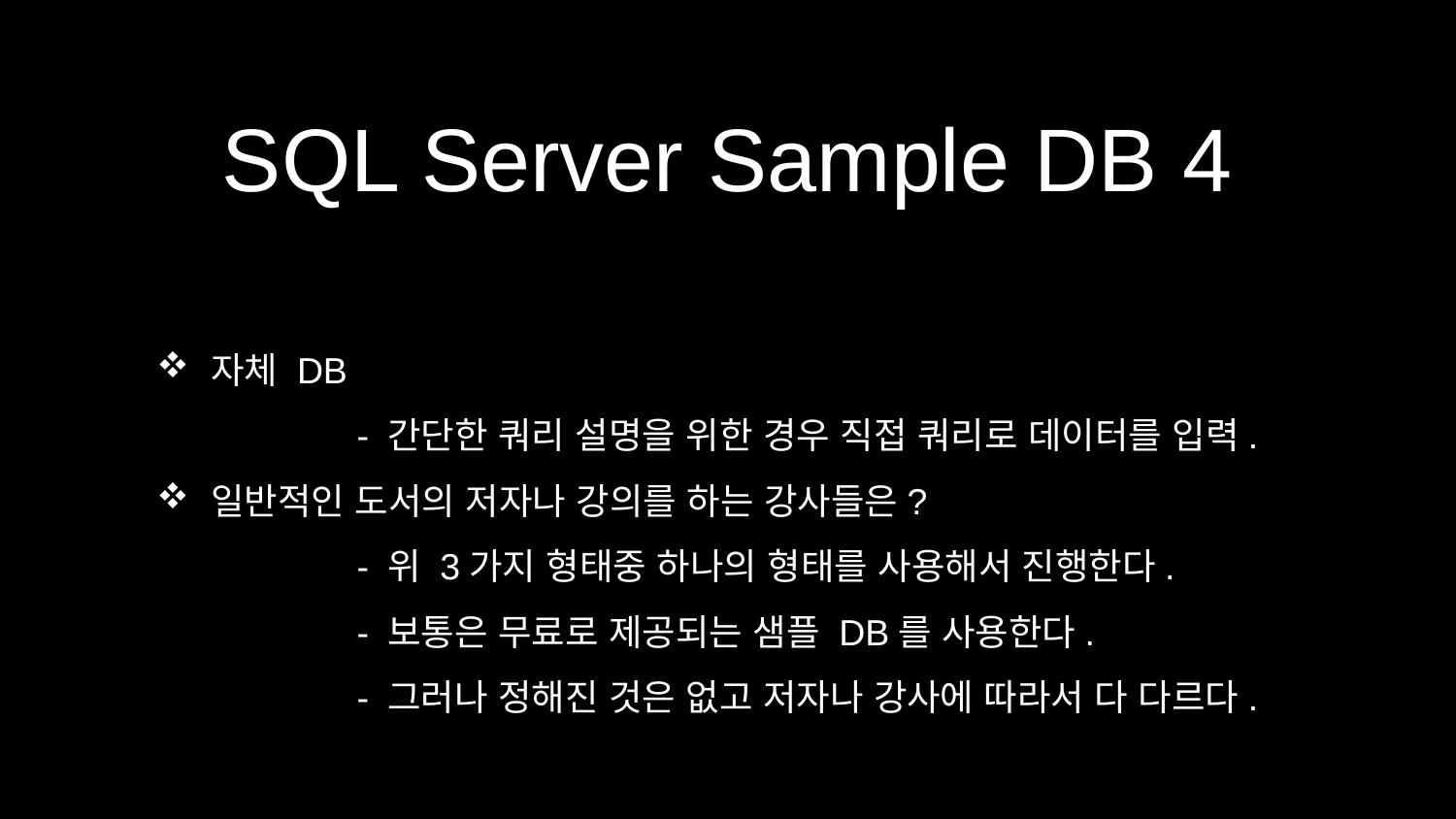

# SQL Server Sample DB 4
자체 DB
	- 간단한 쿼리 설명을 위한 경우 직접 쿼리로 데이터를 입력.
일반적인 도서의 저자나 강의를 하는 강사들은?
	- 위 3가지 형태중 하나의 형태를 사용해서 진행한다.
	- 보통은 무료로 제공되는 샘플 DB를 사용한다.
	- 그러나 정해진 것은 없고 저자나 강사에 따라서 다 다르다.